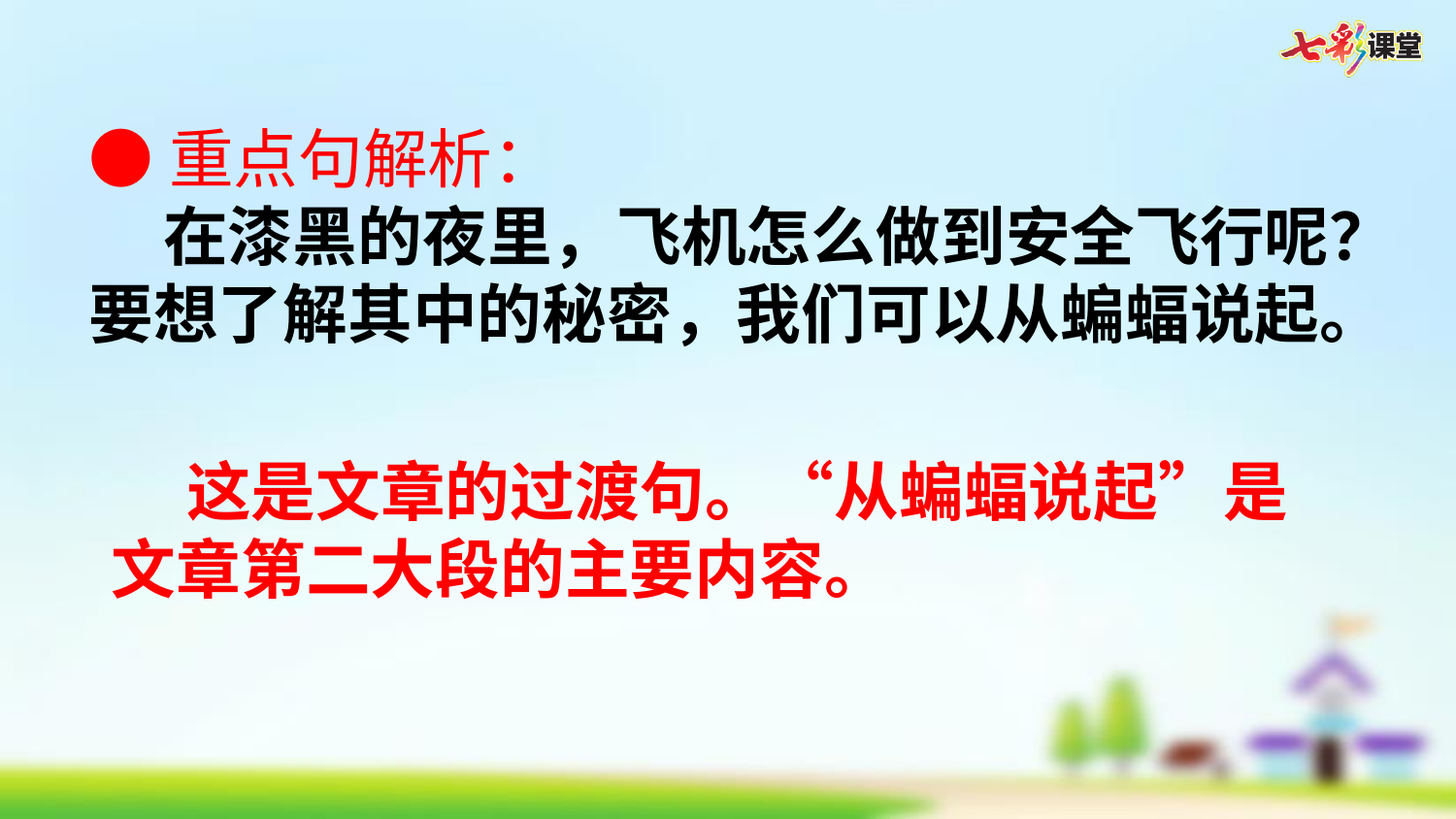

●重点句解析：
    在漆黑的夜里，飞机怎么做到安全飞行呢？要想了解其中的秘密，我们可以从蝙蝠说起。
    这是文章的过渡句。“从蝙蝠说起”是文章第二大段的主要内容。